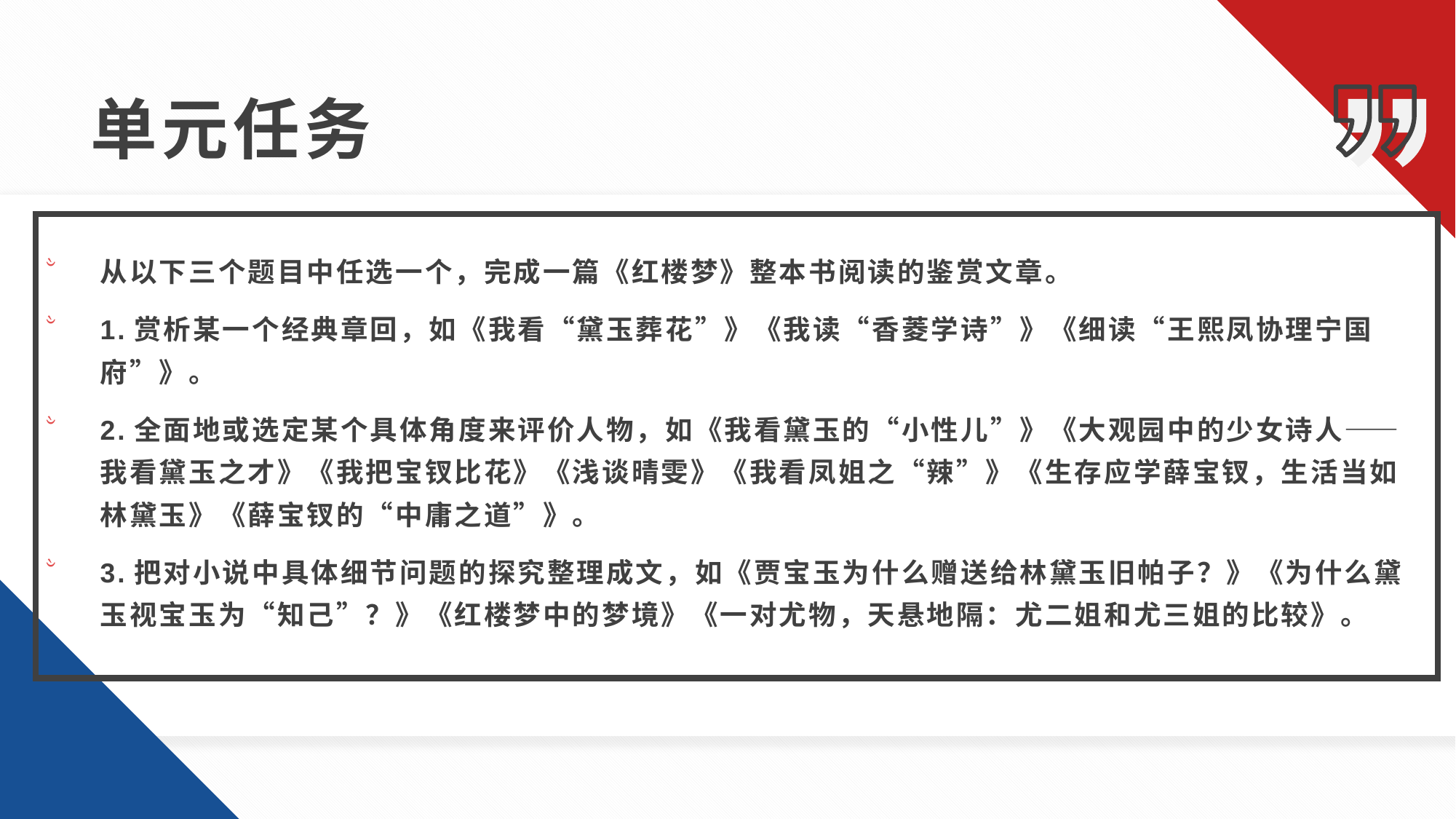

单元任务

从以下三个题目中任选一个，完成一篇《红楼梦》整本书阅读的鉴赏文章。
1.赏析某一个经典章回，如《我看“黛玉葬花”》《我读“香菱学诗”》《细读“王熙凤协理宁国府”》。
2.全面地或选定某个具体角度来评价人物，如《我看黛玉的“小性儿”》《大观园中的少女诗人——我看黛玉之才》《我把宝钗比花》《浅谈晴雯》《我看凤姐之“辣”》《生存应学薛宝钗，生活当如林黛玉》《薛宝钗的“中庸之道”》。
3.把对小说中具体细节问题的探究整理成文，如《贾宝玉为什么赠送给林黛玉旧帕子？》《为什么黛玉视宝玉为“知己”？》《红楼梦中的梦境》《一对尤物，天悬地隔：尤二姐和尤三姐的比较》。